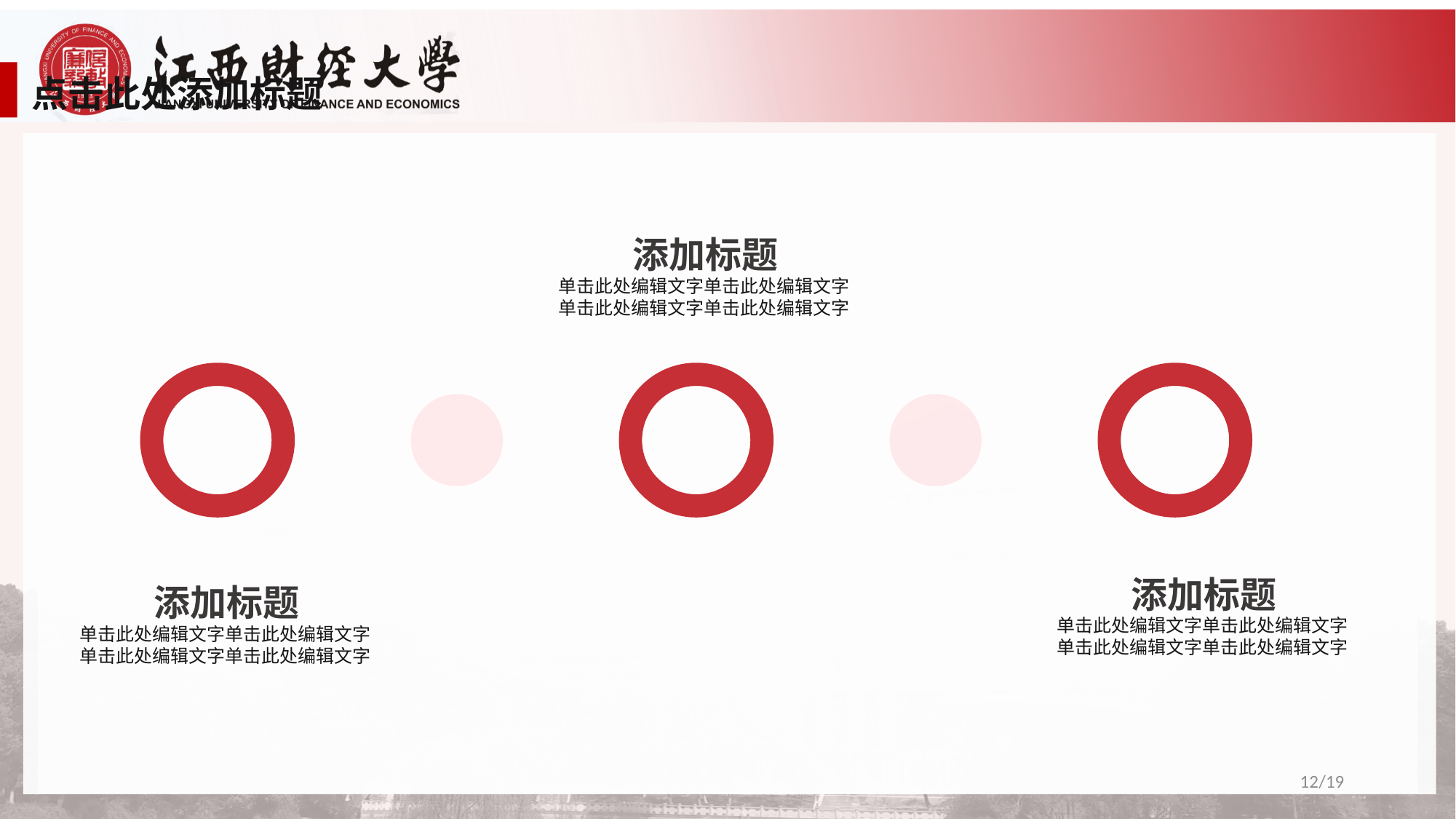

点击此处添加标题
添加标题
单击此处编辑文字单击此处编辑文字
单击此处编辑文字单击此处编辑文字

添加标题
单击此处编辑文字单击此处编辑文字
单击此处编辑文字单击此处编辑文字
添加标题
单击此处编辑文字单击此处编辑文字
单击此处编辑文字单击此处编辑文字
12/19